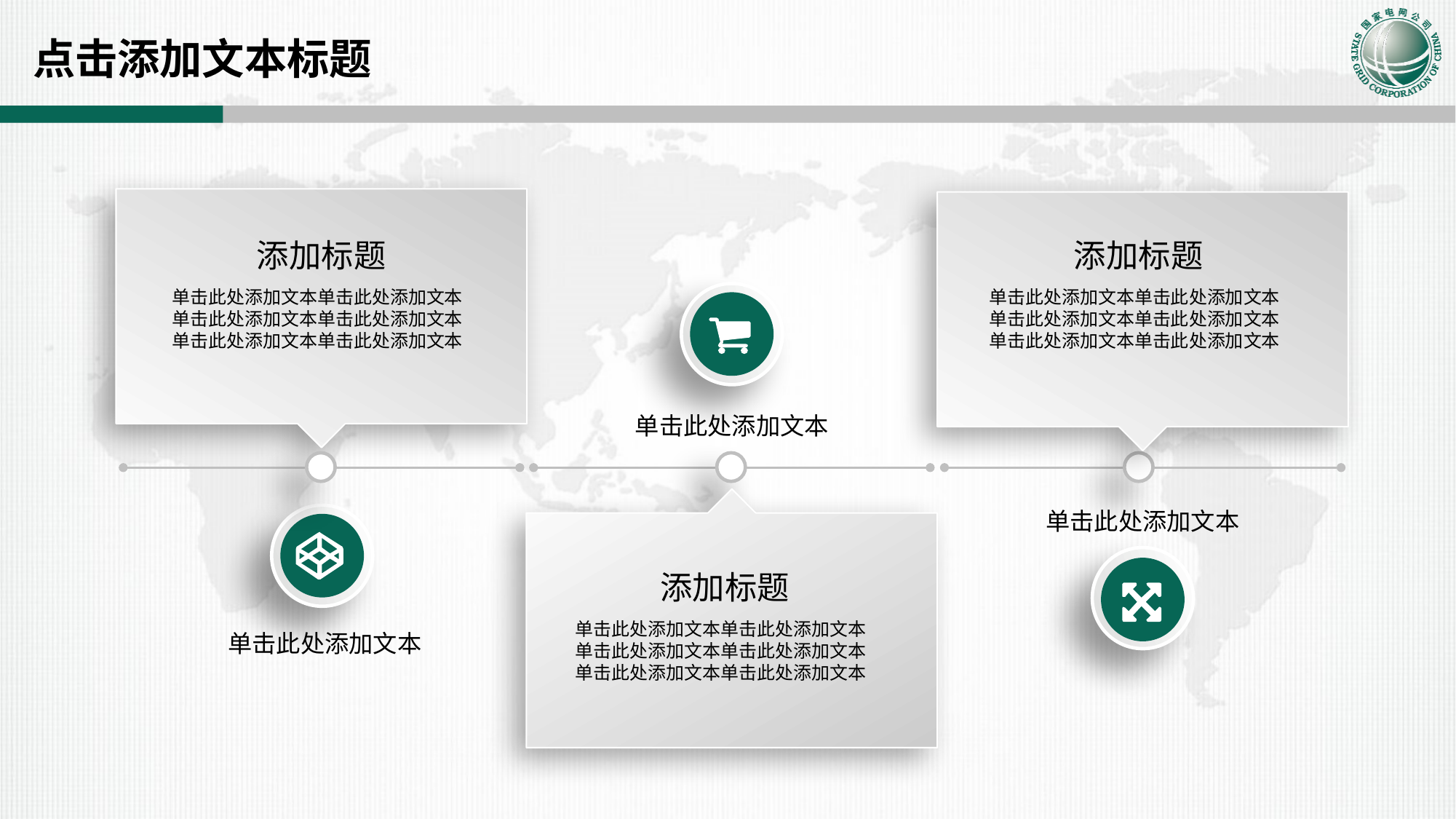

点击添加文本标题

添加标题
单击此处添加文本单击此处添加文本
单击此处添加文本单击此处添加文本
单击此处添加文本单击此处添加文本

添加标题
单击此处添加文本单击此处添加文本
单击此处添加文本单击此处添加文本
单击此处添加文本单击此处添加文本

单击此处添加文本

添加标题
单击此处添加文本单击此处添加文本
单击此处添加文本单击此处添加文本
单击此处添加文本单击此处添加文本

单击此处添加文本

单击此处添加文本